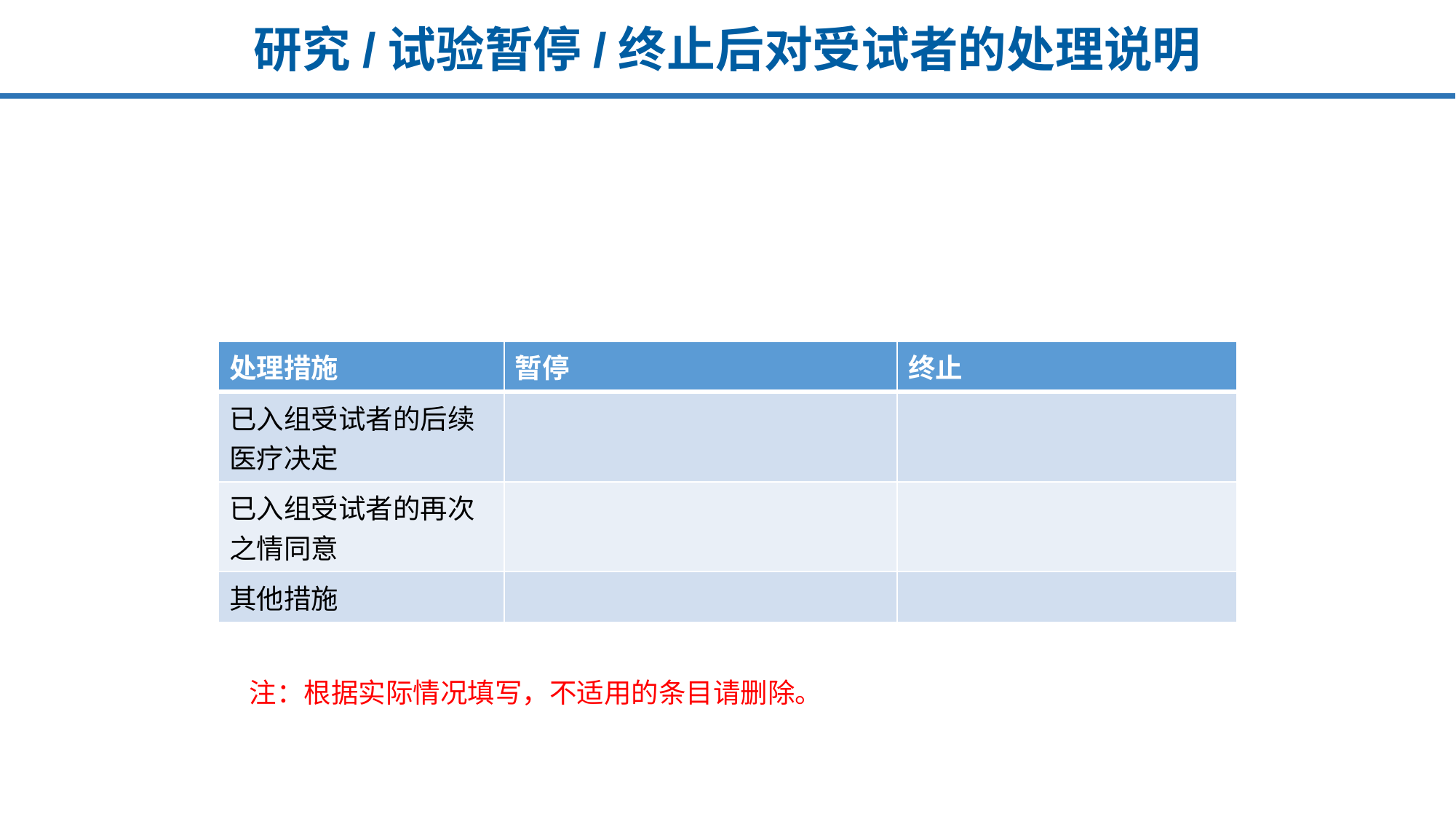

# 研究/试验暂停/终止后对受试者的处理说明
| 处理措施 | 暂停 | 终止 |
| --- | --- | --- |
| 已入组受试者的后续医疗决定 |  |  |
| 已入组受试者的再次之情同意 |  |  |
| 其他措施 |  |  |
注：根据实际情况填写，不适用的条目请删除。